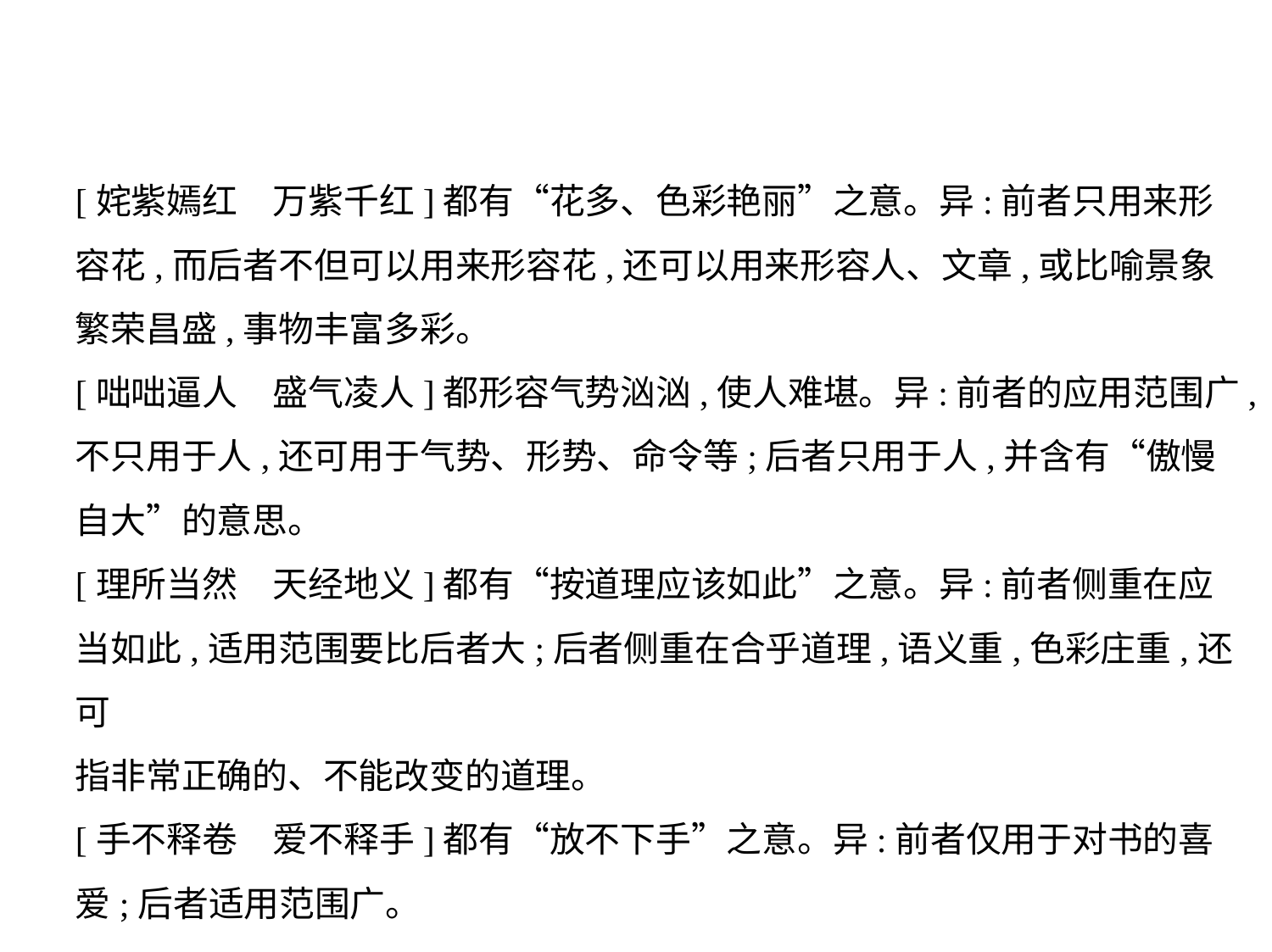

[姹紫嫣红　万紫千红]都有“花多、色彩艳丽”之意。异:前者只用来形
容花,而后者不但可以用来形容花,还可以用来形容人、文章,或比喻景象
繁荣昌盛,事物丰富多彩。
[咄咄逼人　盛气凌人]都形容气势汹汹,使人难堪。异:前者的应用范围广,
不只用于人,还可用于气势、形势、命令等;后者只用于人,并含有“傲慢
自大”的意思。
[理所当然　天经地义]都有“按道理应该如此”之意。异:前者侧重在应
当如此,适用范围要比后者大;后者侧重在合乎道理,语义重,色彩庄重,还可
指非常正确的、不能改变的道理。
[手不释卷　爱不释手]都有“放不下手”之意。异:前者仅用于对书的喜
爱;后者适用范围广。